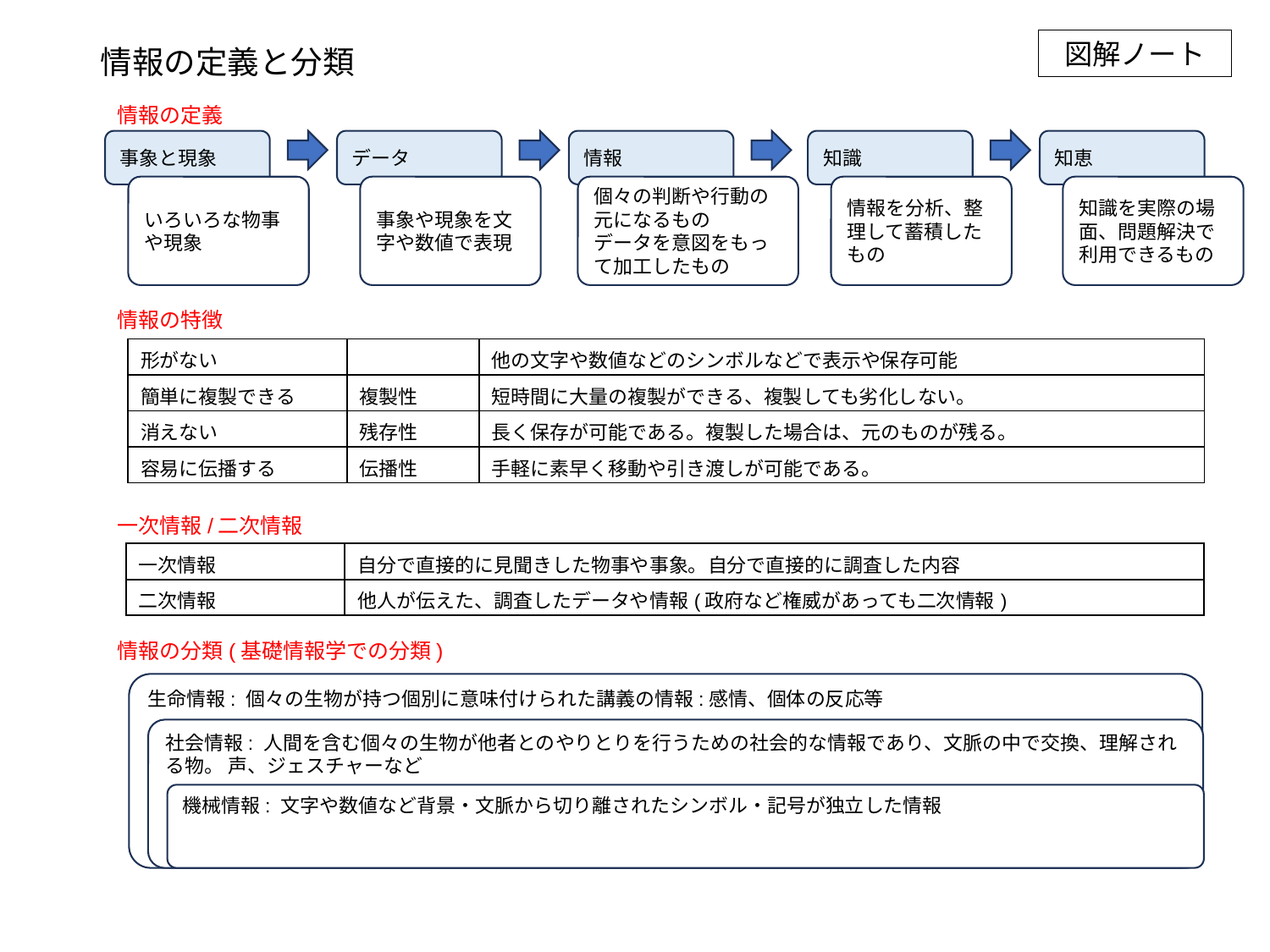

図解ノート
情報の定義と分類
情報の定義
事象と現象

いろいろな物事や現象
データ

事象や現象を文字や数値で表現
情報

個々の判断や行動の元になるもの
データを意図をもって加工したもの
知識

情報を分析、整理して蓄積したもの
知恵
知識を実際の場面、問題解決で利用できるもの
情報の特徴
| 形がない |  | 他の文字や数値などのシンボルなどで表示や保存可能 |
| --- | --- | --- |
| 簡単に複製できる | 複製性 | 短時間に大量の複製ができる、複製しても劣化しない。 |
| 消えない | 残存性 | 長く保存が可能である。複製した場合は、元のものが残る。 |
| 容易に伝播する | 伝播性 | 手軽に素早く移動や引き渡しが可能である。 |
一次情報/二次情報
| 一次情報 | 自分で直接的に見聞きした物事や事象。自分で直接的に調査した内容 |
| --- | --- |
| 二次情報 | 他人が伝えた、調査したデータや情報(政府など権威があっても二次情報) |
情報の分類(基礎情報学での分類)
生命情報: 個々の生物が持つ個別に意味付けられた講義の情報:感情、個体の反応等
社会情報: 人間を含む個々の生物が他者とのやりとりを行うための社会的な情報であり、文脈の中で交換、理解される物。 声、ジェスチャーなど
機械情報: 文字や数値など背景・文脈から切り離されたシンボル・記号が独立した情報